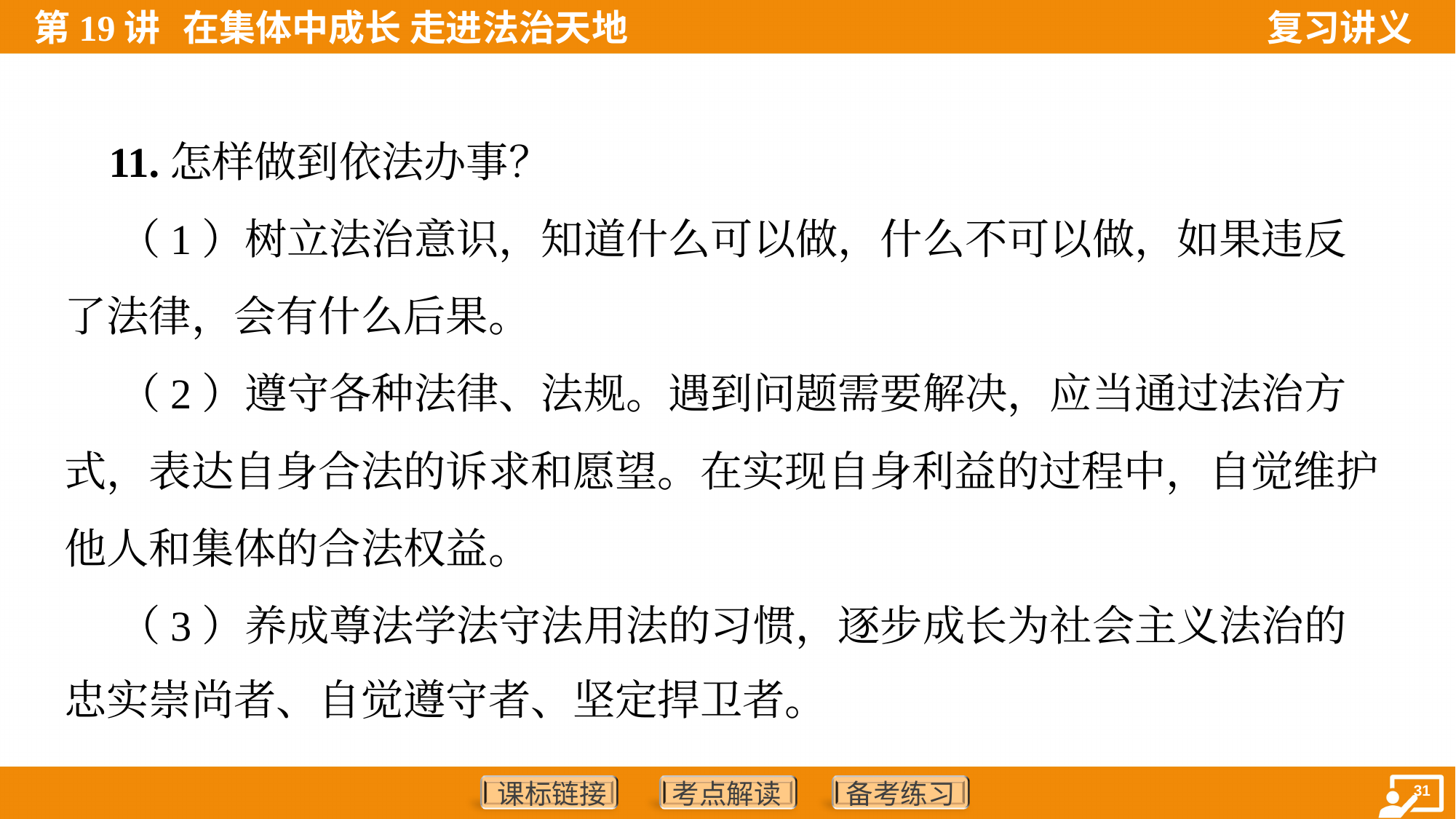

11.怎样做到依法办事？
    （1）树立法治意识，知道什么可以做，什么不可以做，如果违反
了法律，会有什么后果。
    （2）遵守各种法律、法规。遇到问题需要解决，应当通过法治方
式，表达自身合法的诉求和愿望。在实现自身利益的过程中，自觉维护
他人和集体的合法权益。
    （3）养成尊法学法守法用法的习惯，逐步成长为社会主义法治的
忠实崇尚者、自觉遵守者、坚定捍卫者。